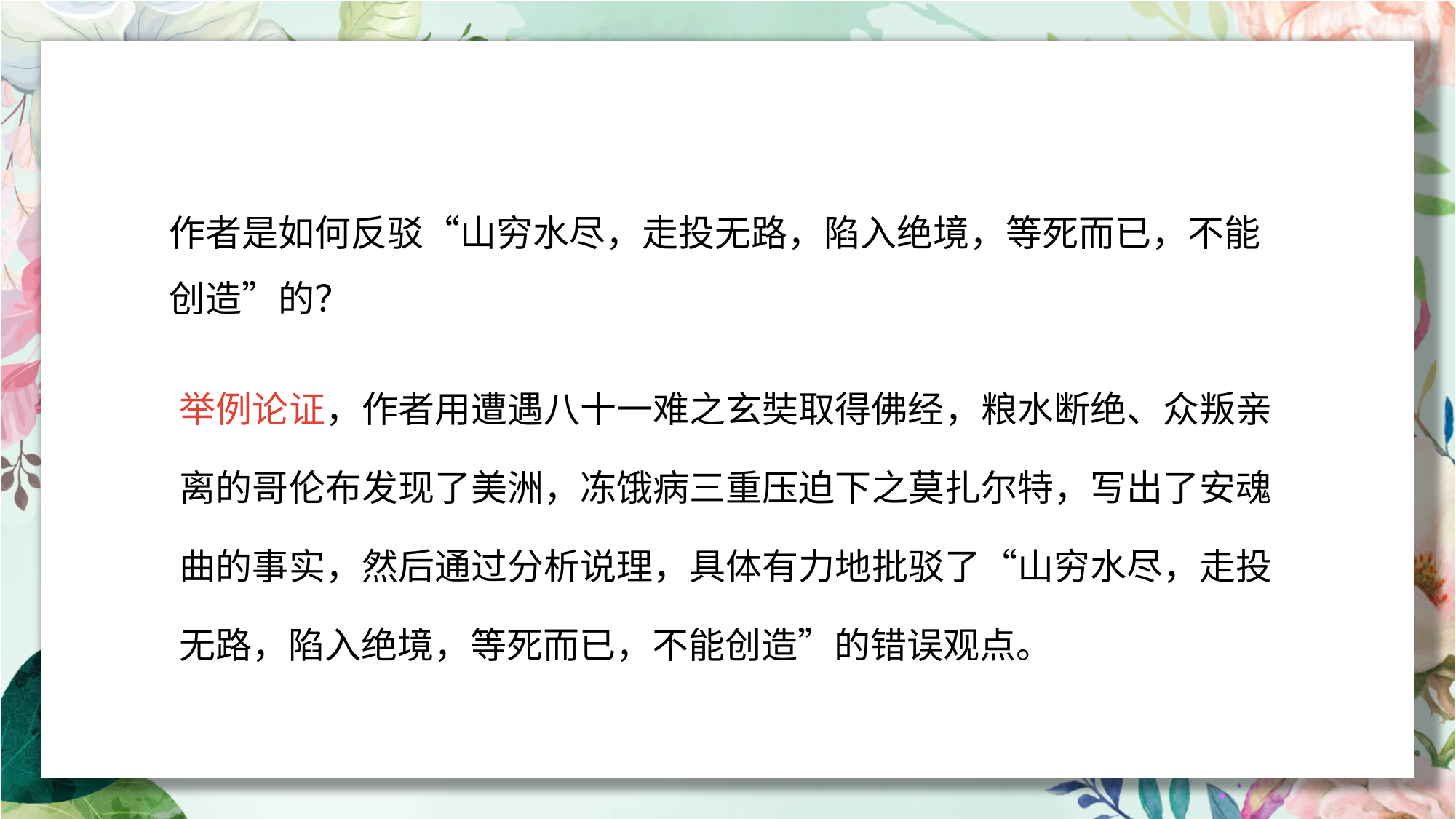

作者是如何反驳“山穷水尽，走投无路，陷入绝境，等死而已，不能创造”的？
举例论证，作者用遭遇八十一难之玄奘取得佛经，粮水断绝、众叛亲离的哥伦布发现了美洲，冻饿病三重压迫下之莫扎尔特，写出了安魂曲的事实，然后通过分析说理，具体有力地批驳了“山穷水尽，走投无路，陷入绝境，等死而已，不能创造”的错误观点。